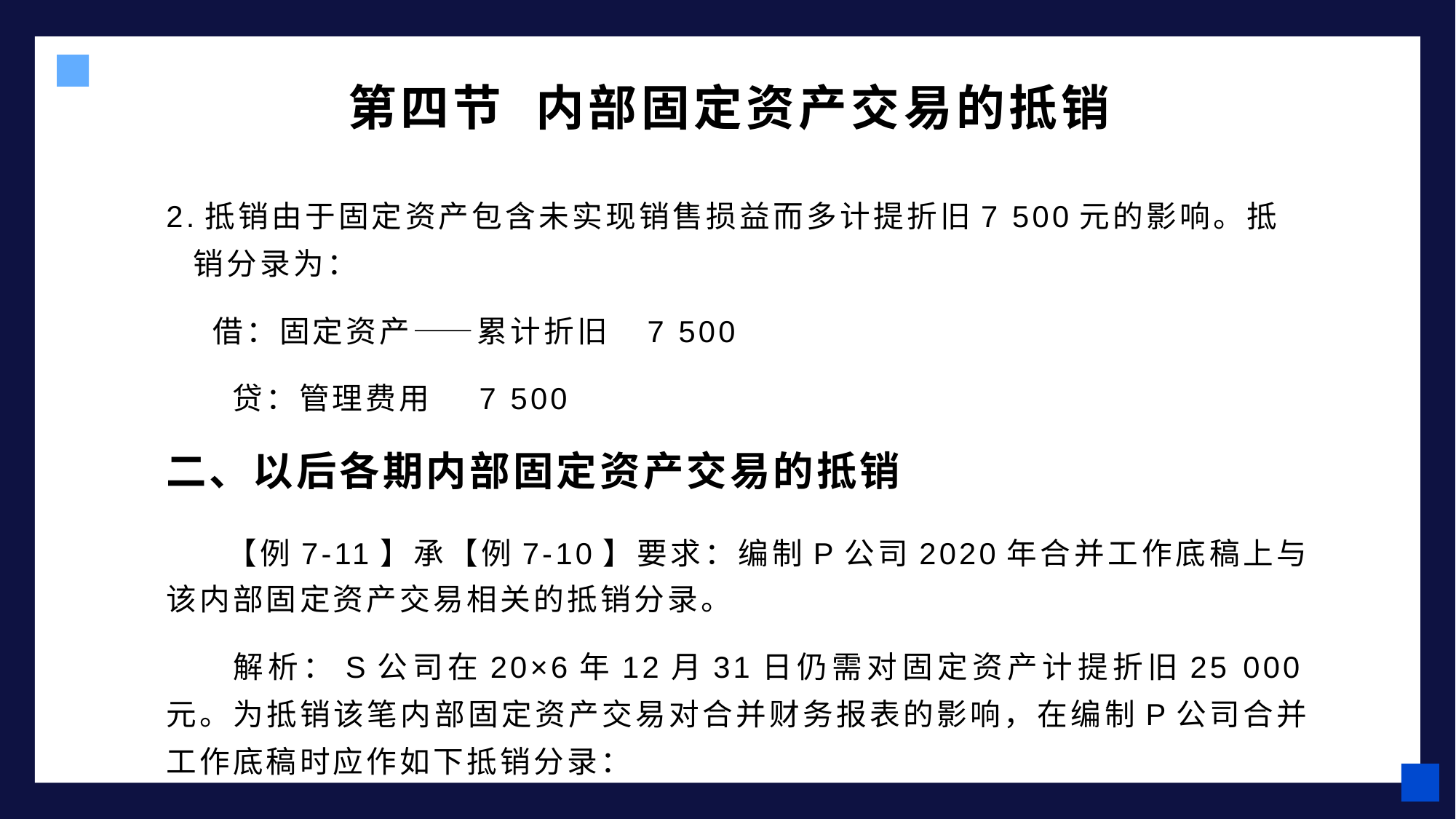

第四节  内部固定资产交易的抵销
2.抵销由于固定资产包含未实现销售损益而多计提折旧7 500元的影响。抵销分录为：
    借：固定资产——累计折旧   7 500
      贷：管理费用    7 500
二、以后各期内部固定资产交易的抵销
    【例7-11】承【例7-10】要求：编制P公司2020年合并工作底稿上与该内部固定资产交易相关的抵销分录。
解析：S公司在20×6年12月31日仍需对固定资产计提折旧25 000元。为抵销该笔内部固定资产交易对合并财务报表的影响，在编制P公司合并工作底稿时应作如下抵销分录：